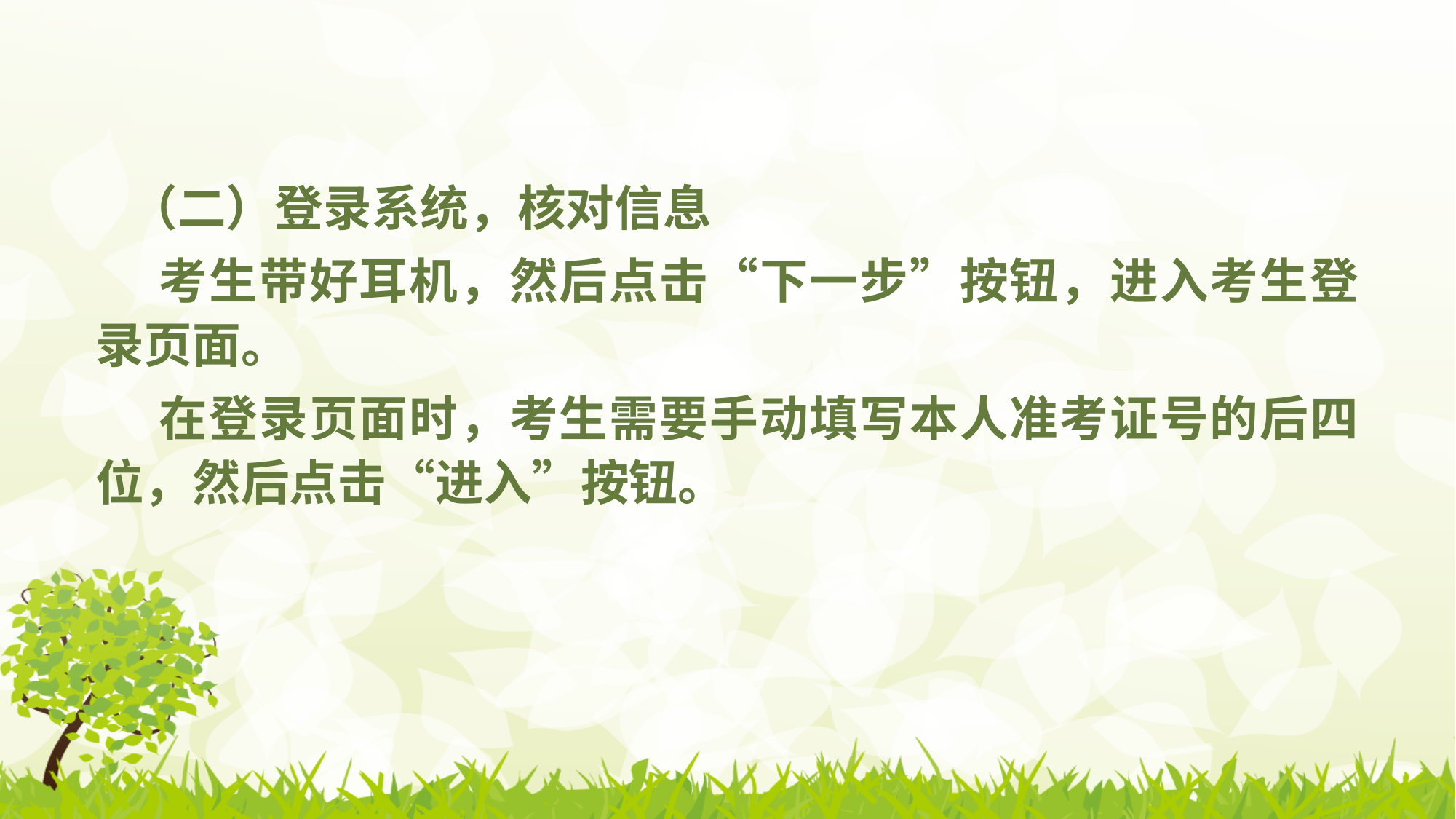

（二）登录系统，核对信息
    考生带好耳机，然后点击“下一步”按钮，进入考生登录页面。
    在登录页面时，考生需要手动填写本人准考证号的后四位，然后点击“进入”按钮。